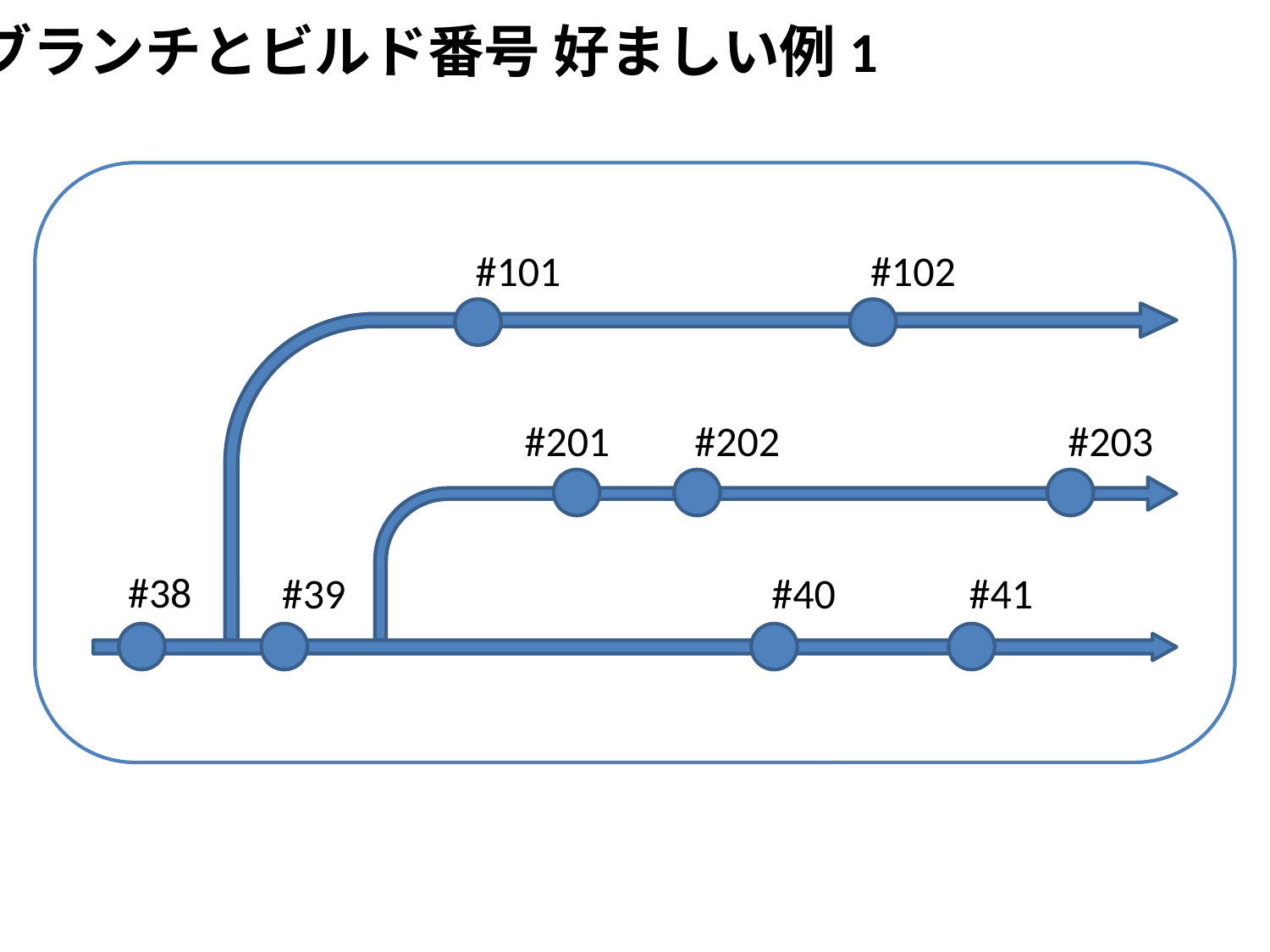

ブランチとビルド番号 好ましい例1

#101

#102

#201
#202

#203

#38

#39

#40

#41